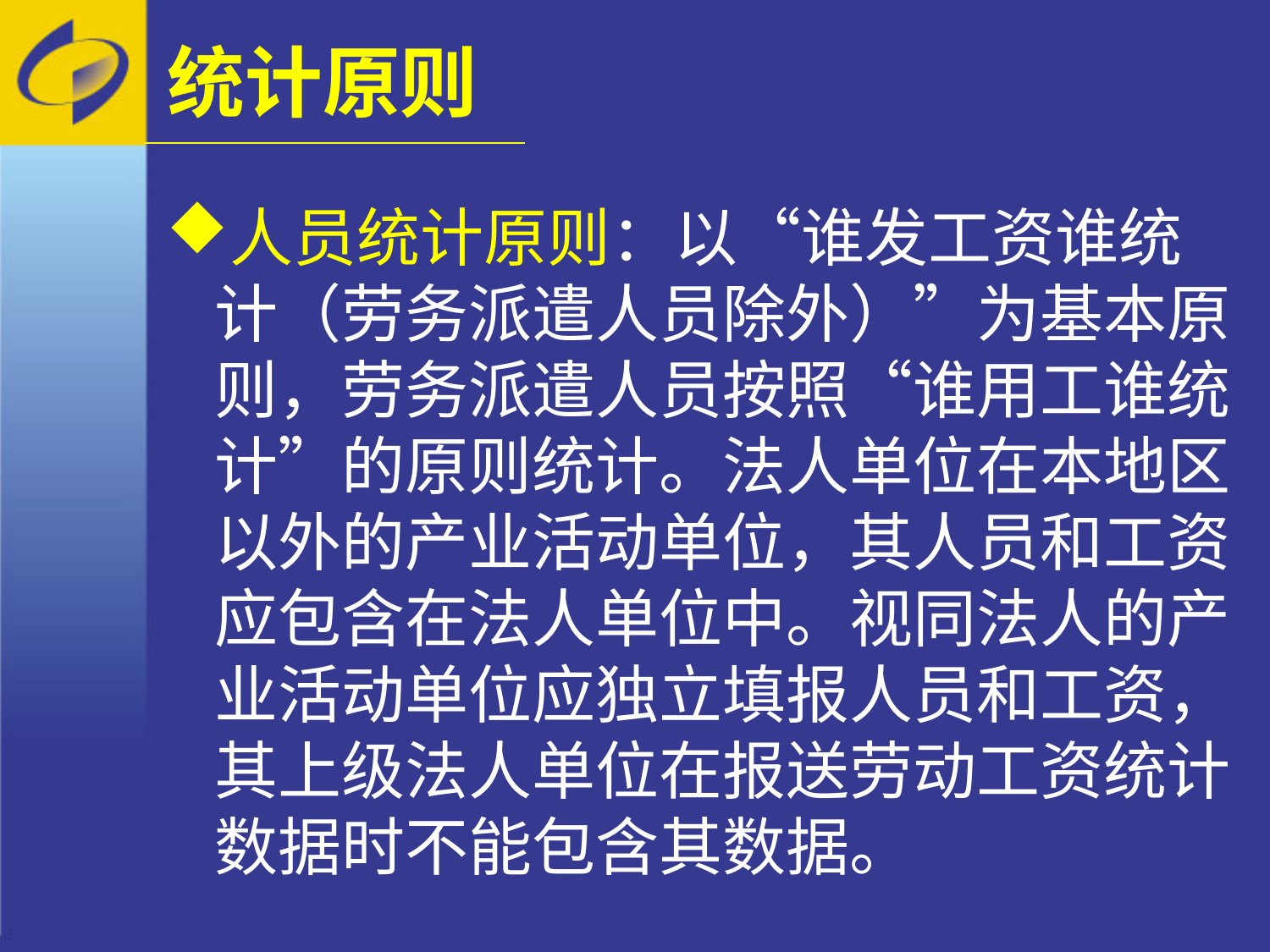

统计原则
人员统计原则：以“谁发工资谁统计（劳务派遣人员除外）”为基本原则，劳务派遣人员按照“谁用工谁统计”的原则统计。法人单位在本地区以外的产业活动单位，其人员和工资应包含在法人单位中。视同法人的产业活动单位应独立填报人员和工资，其上级法人单位在报送劳动工资统计数据时不能包含其数据。